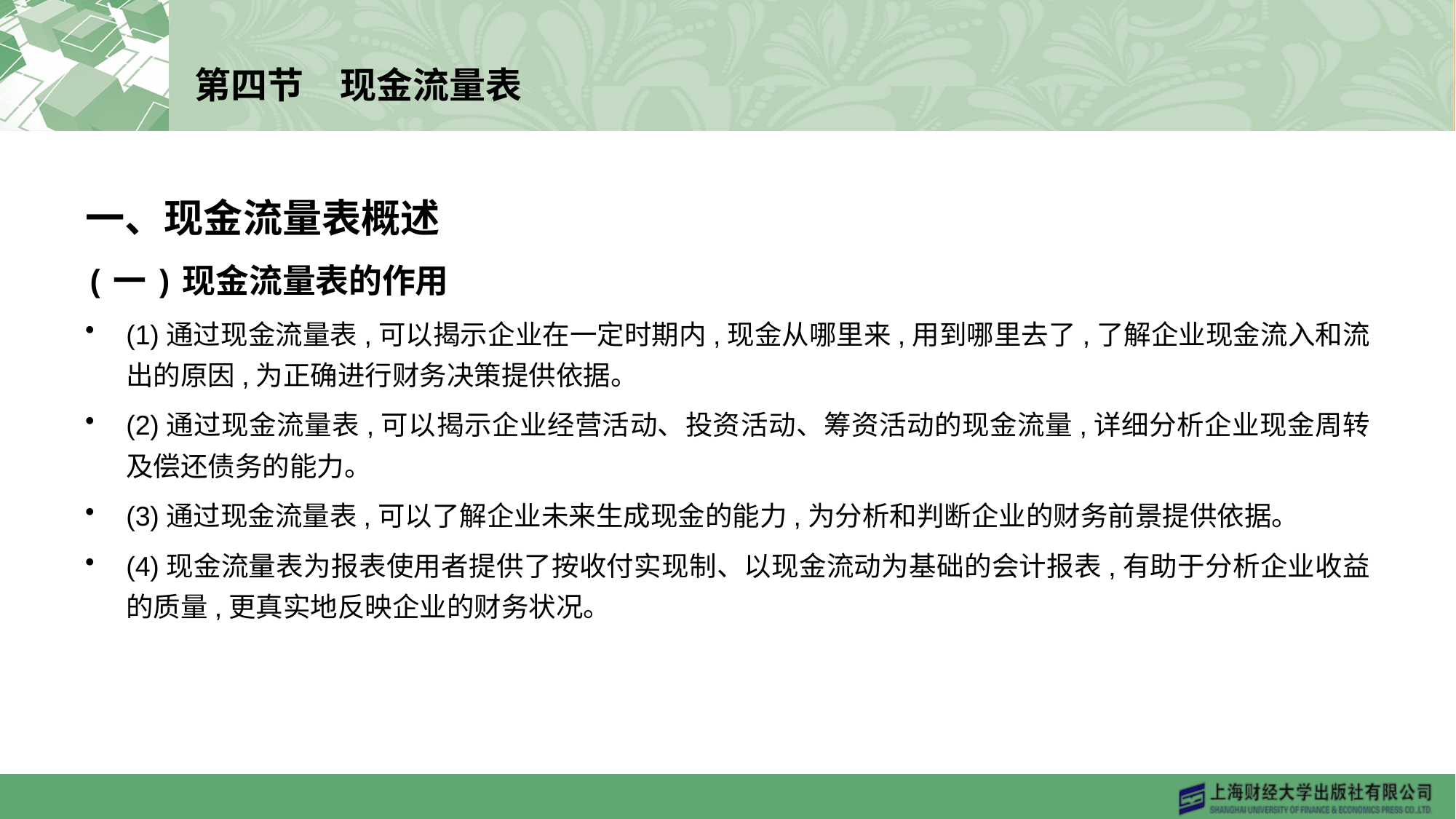

# 第四节　现金流量表
一、现金流量表概述
(一)现金流量表的作用
(1)通过现金流量表,可以揭示企业在一定时期内,现金从哪里来,用到哪里去了,了解企业现金流入和流出的原因,为正确进行财务决策提供依据。
(2)通过现金流量表,可以揭示企业经营活动、投资活动、筹资活动的现金流量,详细分析企业现金周转及偿还债务的能力。
(3)通过现金流量表,可以了解企业未来生成现金的能力,为分析和判断企业的财务前景提供依据。
(4)现金流量表为报表使用者提供了按收付实现制、以现金流动为基础的会计报表,有助于分析企业收益的质量,更真实地反映企业的财务状况。